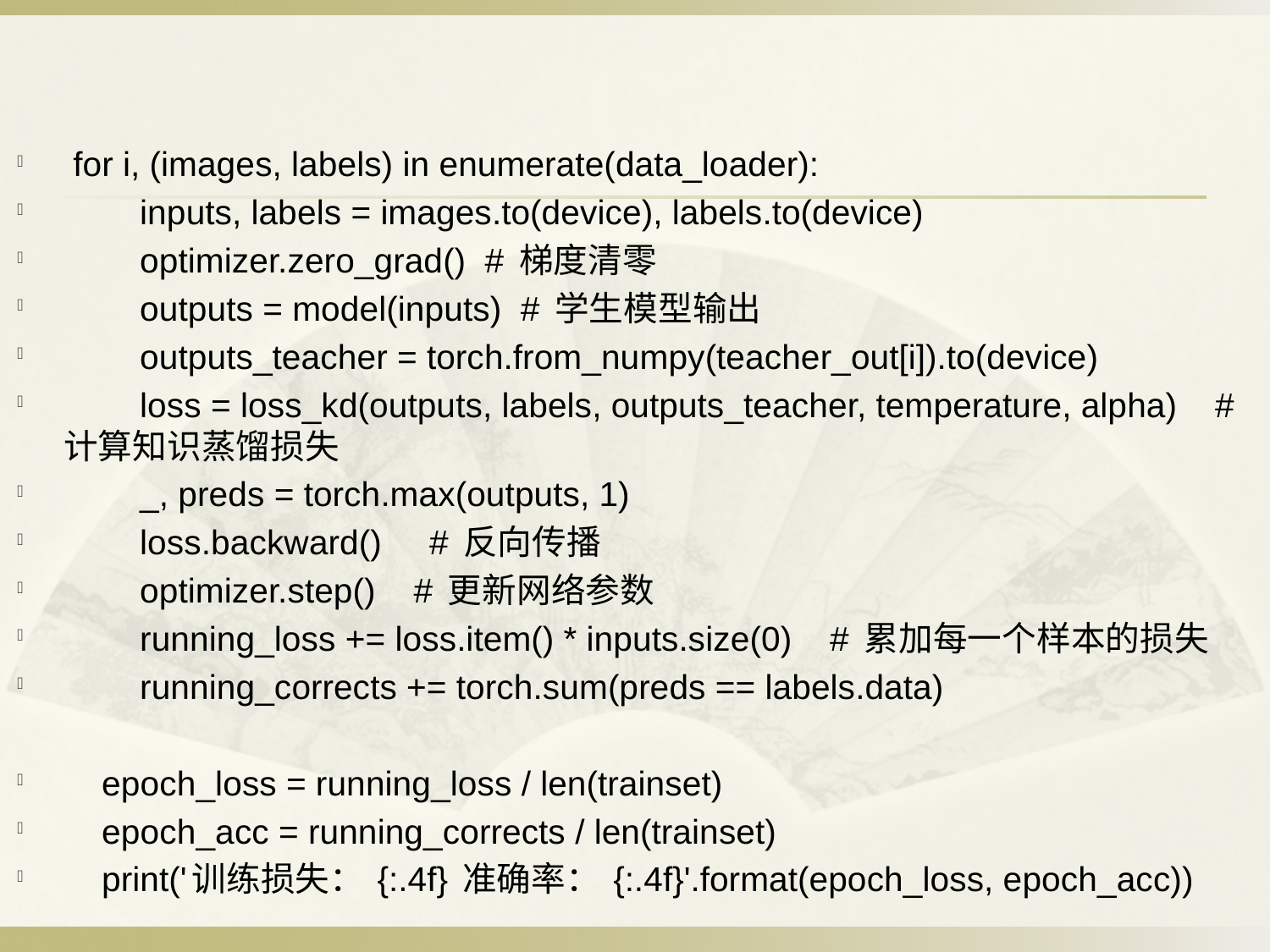

for i, (images, labels) in enumerate(data_loader):
        inputs, labels = images.to(device), labels.to(device)
        optimizer.zero_grad()  # 梯度清零
        outputs = model(inputs)  # 学生模型输出
        outputs_teacher = torch.from_numpy(teacher_out[i]).to(device)
        loss = loss_kd(outputs, labels, outputs_teacher, temperature, alpha)    # 计算知识蒸馏损失
        _, preds = torch.max(outputs, 1)
        loss.backward()     # 反向传播
        optimizer.step()    # 更新网络参数
        running_loss += loss.item() * inputs.size(0)    # 累加每一个样本的损失
        running_corrects += torch.sum(preds == labels.data)

    epoch_loss = running_loss / len(trainset)
    epoch_acc = running_corrects / len(trainset)
    print('训练损失： {:.4f} 准确率： {:.4f}'.format(epoch_loss, epoch_acc))